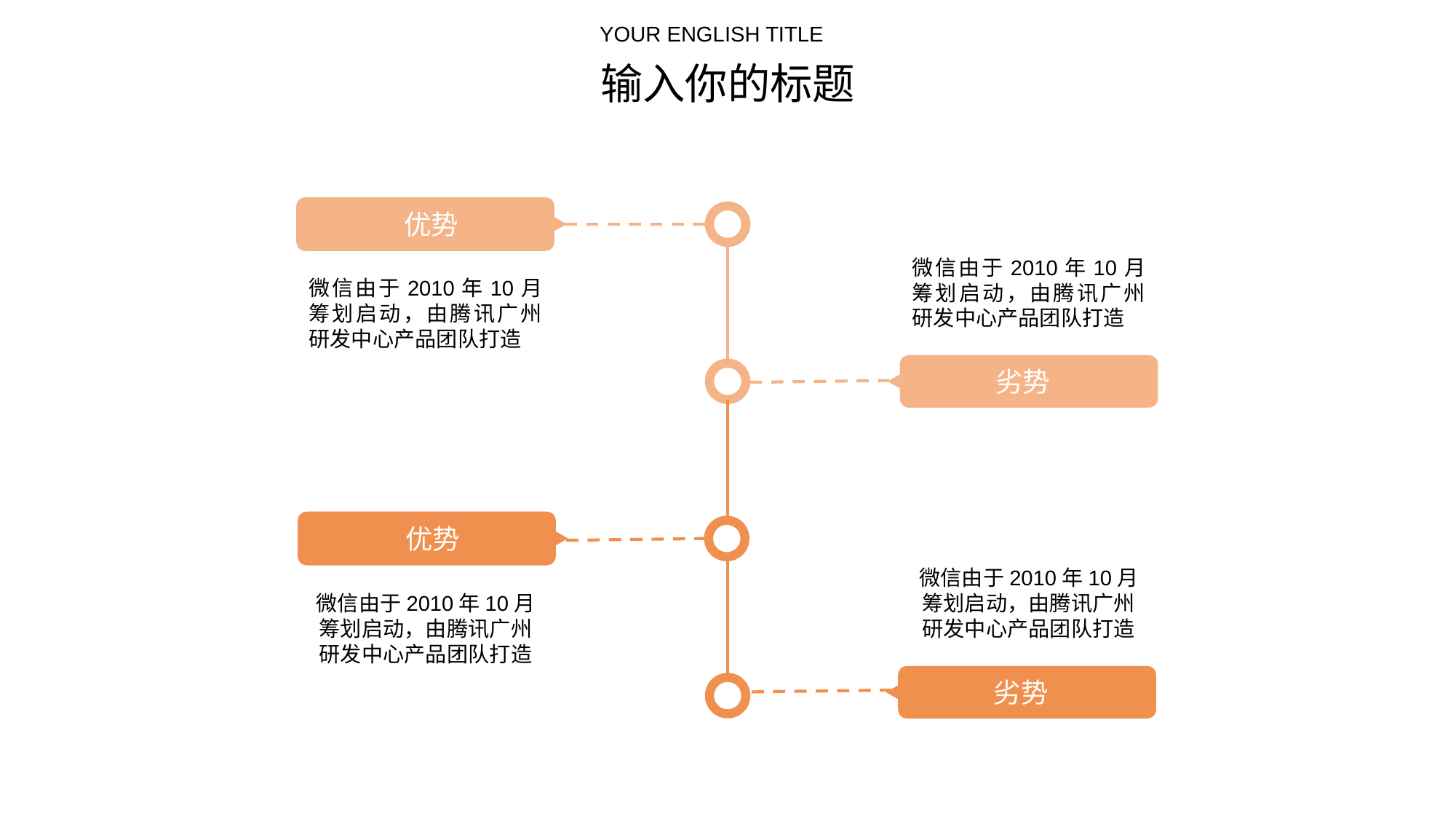

YOUR ENGLISH TITLE
输入你的标题
优势

微信由于2010年10月筹划启动，由腾讯广州研发中心产品团队打造
微信由于2010年10月筹划启动，由腾讯广州研发中心产品团队打造
劣势

优势

微信由于2010年10月筹划启动，由腾讯广州研发中心产品团队打造
微信由于2010年10月筹划启动，由腾讯广州研发中心产品团队打造
劣势